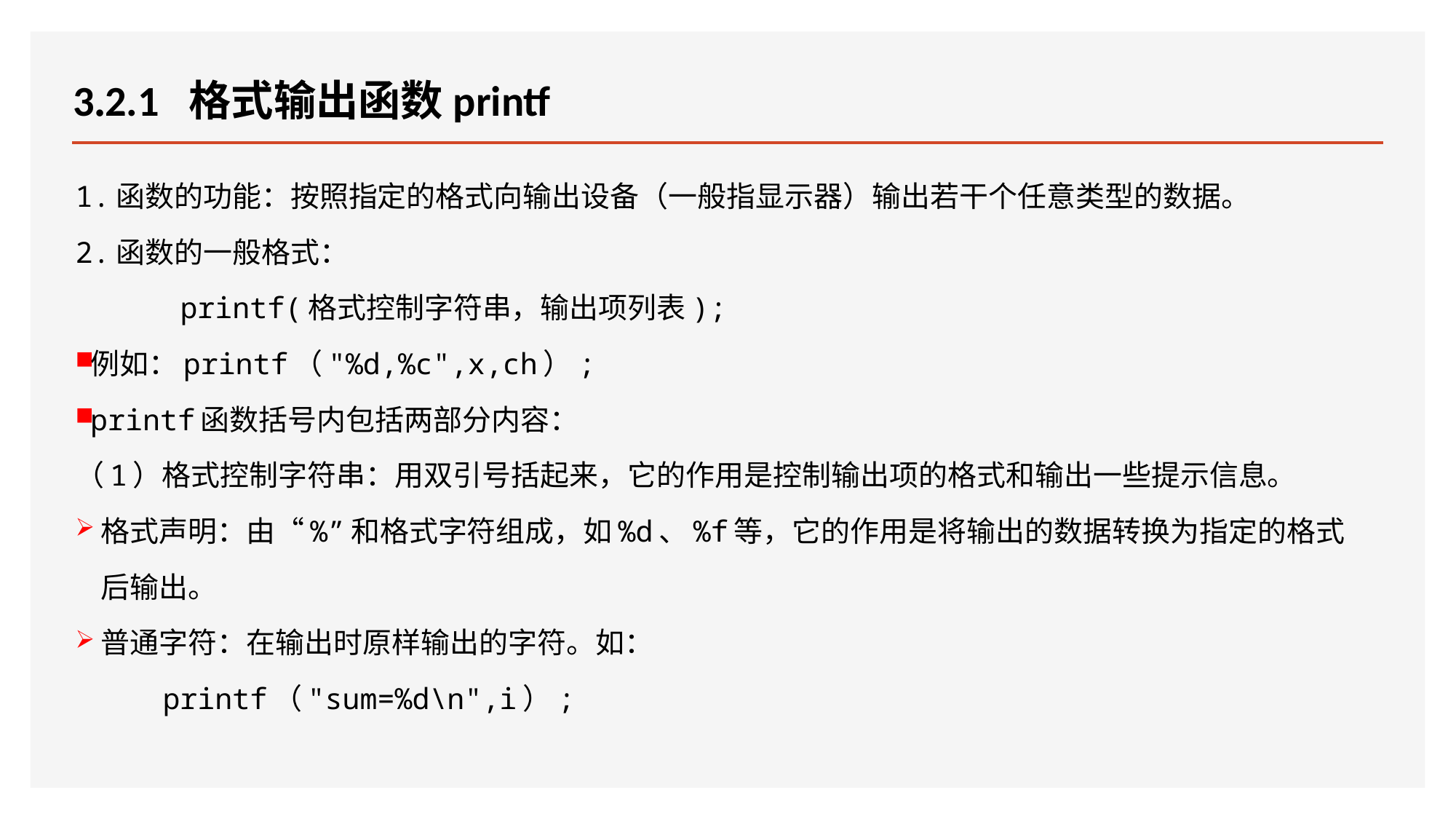

# 3.2.1  格式输出函数printf
1.函数的功能：按照指定的格式向输出设备（一般指显示器）输出若干个任意类型的数据。
2.函数的一般格式：
      printf(格式控制字符串，输出项列表);
例如：printf（"%d,%c",x,ch）;
printf函数括号内包括两部分内容：
（1）格式控制字符串：用双引号括起来，它的作用是控制输出项的格式和输出一些提示信息。
格式声明：由“%”和格式字符组成，如%d、%f等，它的作用是将输出的数据转换为指定的格式后输出。
普通字符：在输出时原样输出的字符。如：
     printf（"sum=%d\n",i）;